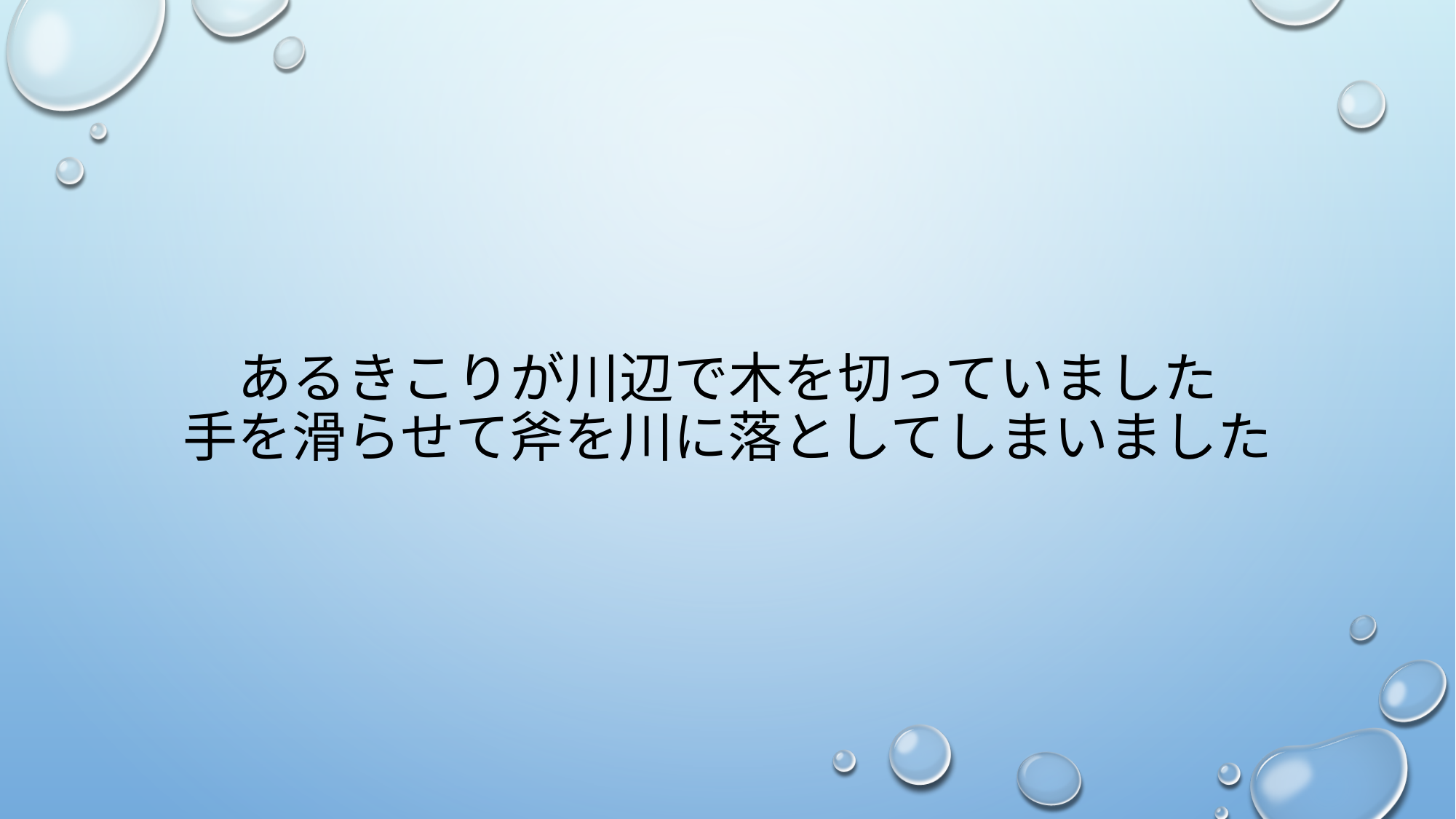

# あるきこりが川辺で木を切っていました 手を滑らせて斧を川に落としてしまいました